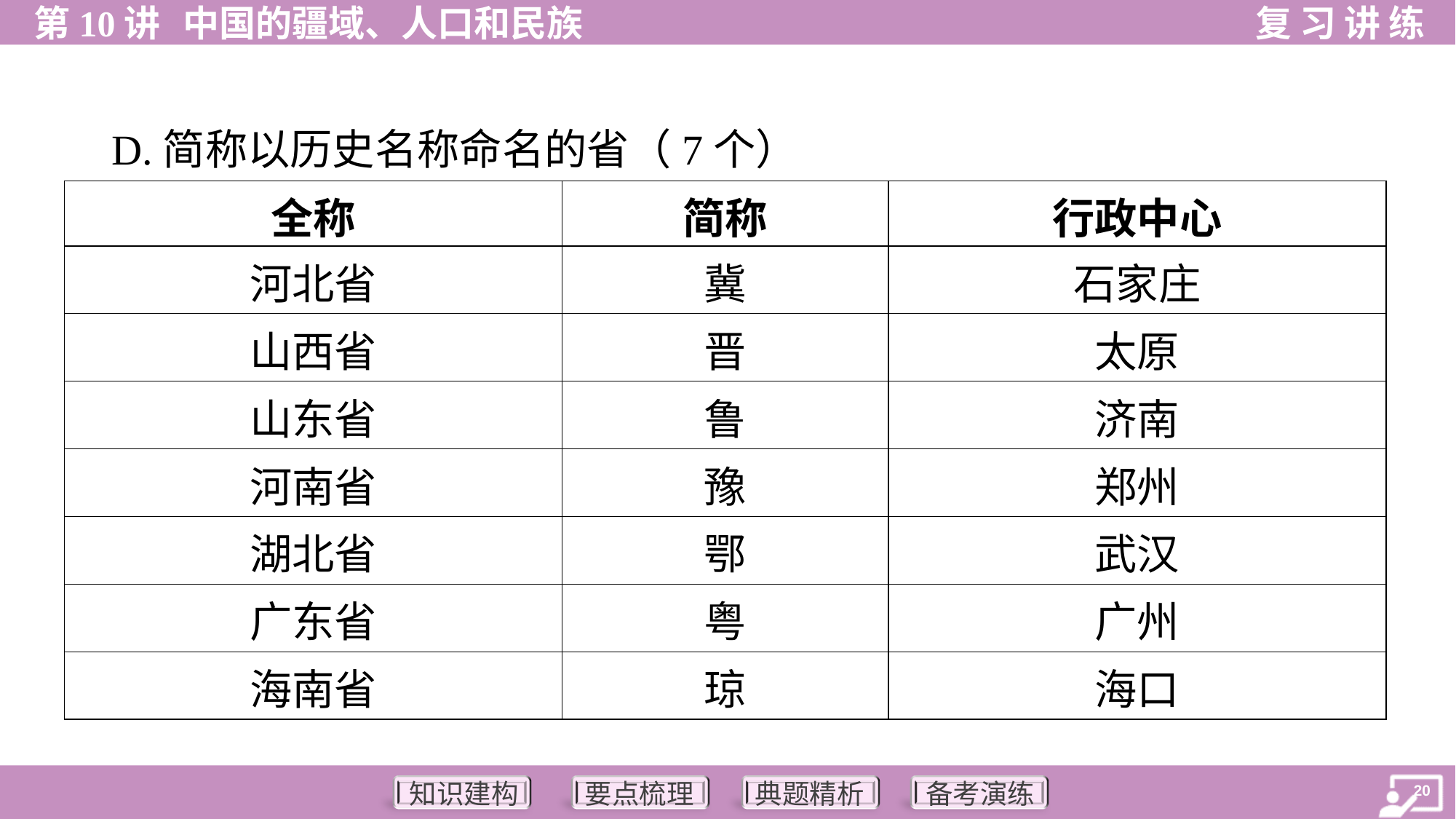

D.简称以历史名称命名的省（7个）
| 全称 | 简称 | 行政中心 |
| --- | --- | --- |
| 河北省 | 冀 | 石家庄 |
| 山西省 | 晋 | 太原 |
| 山东省 | 鲁 | 济南 |
| 河南省 | 豫 | 郑州 |
| 湖北省 | 鄂 | 武汉 |
| 广东省 | 粤 | 广州 |
| 海南省 | 琼 | 海口 |